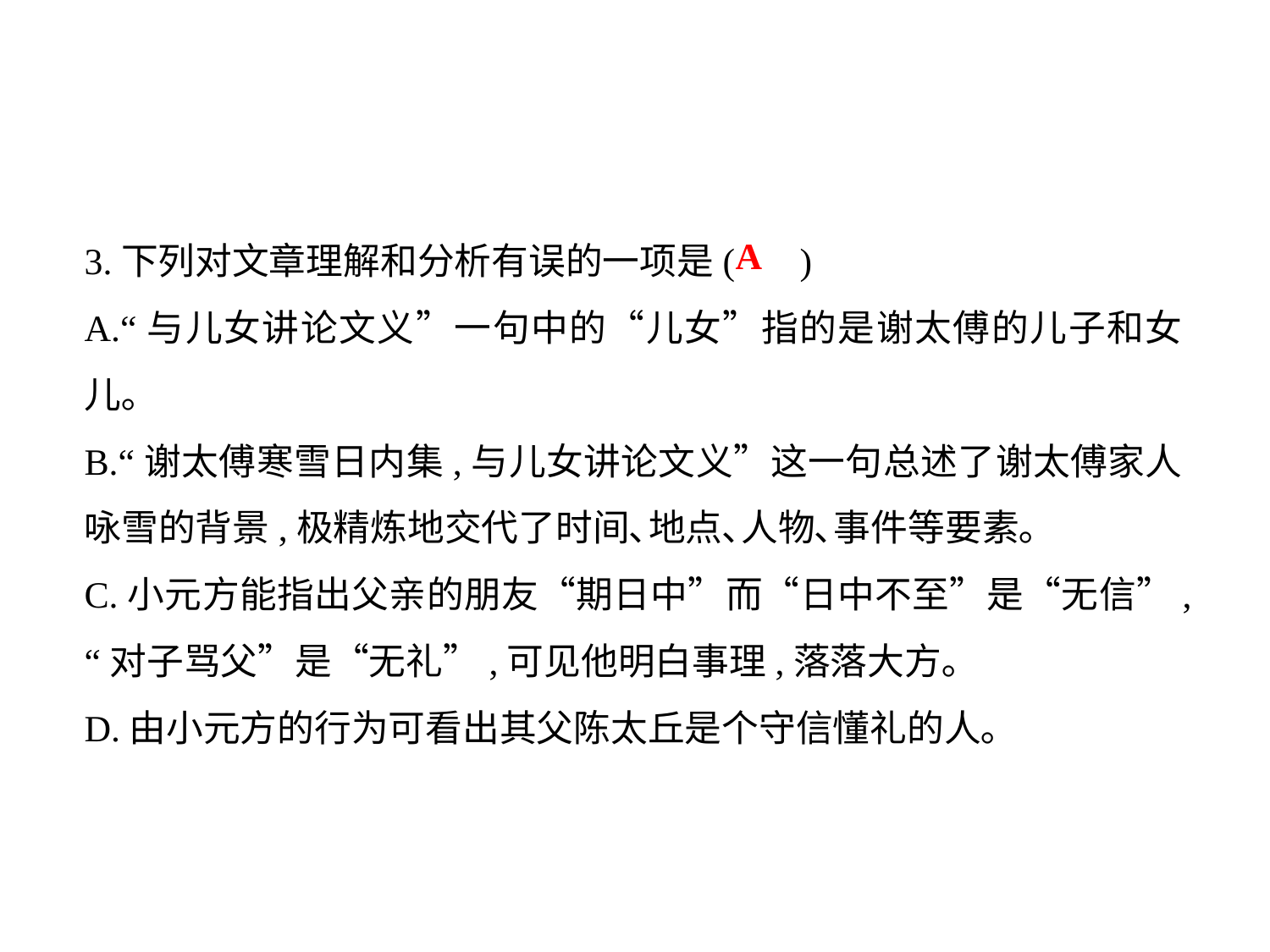

3.下列对文章理解和分析有误的一项是(       )
A.“与儿女讲论文义”一句中的“儿女”指的是谢太傅的儿子和女儿｡
B.“谢太傅寒雪日内集,与儿女讲论文义”这一句总述了谢太傅家人咏雪的背景,极精炼地交代了时间､地点､人物､事件等要素｡
C.小元方能指出父亲的朋友“期日中”而“日中不至”是“无信”,“对子骂父”是“无礼”,可见他明白事理,落落大方｡
D.由小元方的行为可看出其父陈太丘是个守信懂礼的人｡
A